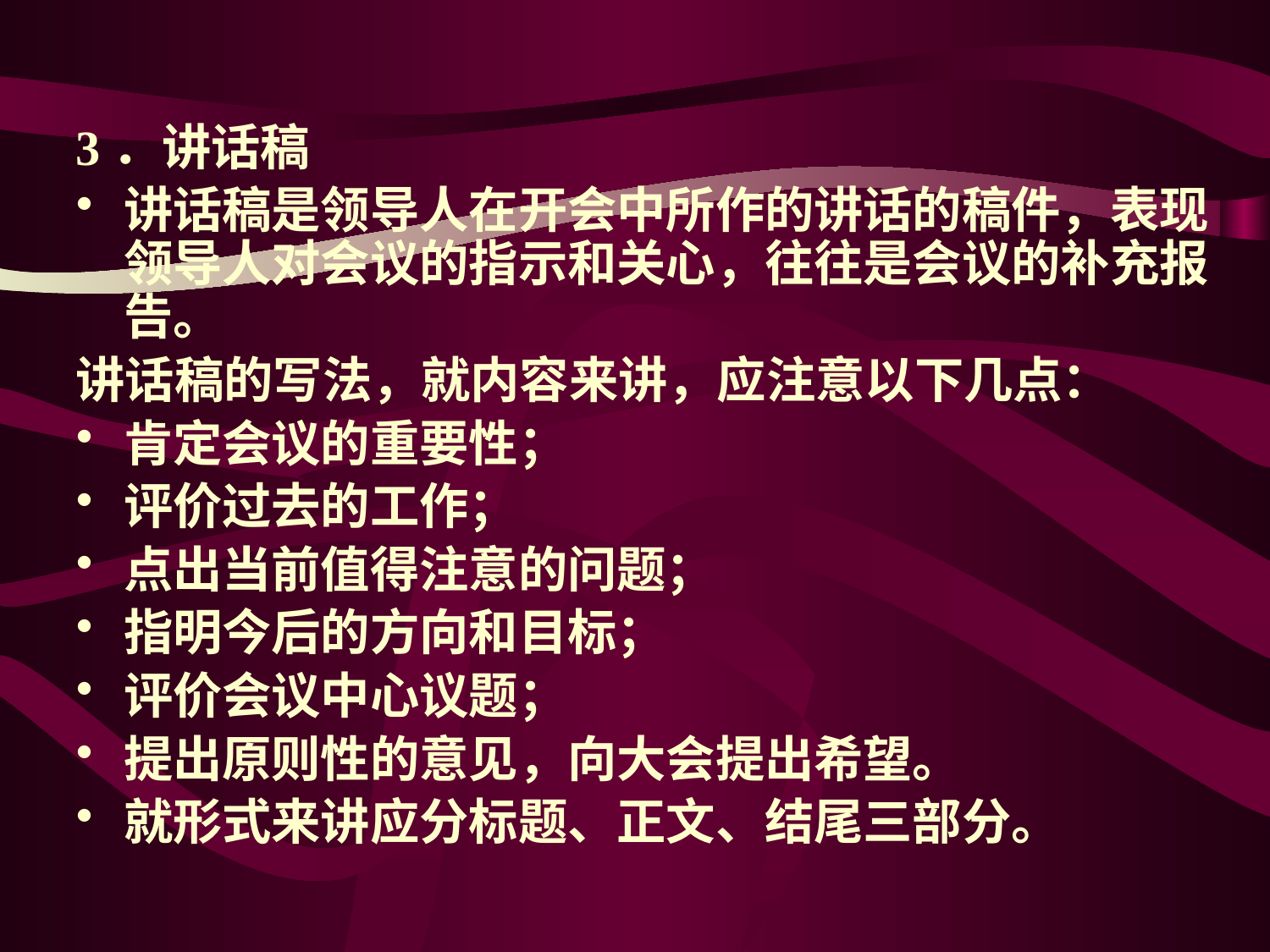

3．讲话稿
讲话稿是领导人在开会中所作的讲话的稿件，表现领导人对会议的指示和关心，往往是会议的补充报告。
讲话稿的写法，就内容来讲，应注意以下几点：
肯定会议的重要性；
评价过去的工作；
点出当前值得注意的问题；
指明今后的方向和目标；
评价会议中心议题；
提出原则性的意见，向大会提出希望。
就形式来讲应分标题、正文、结尾三部分。